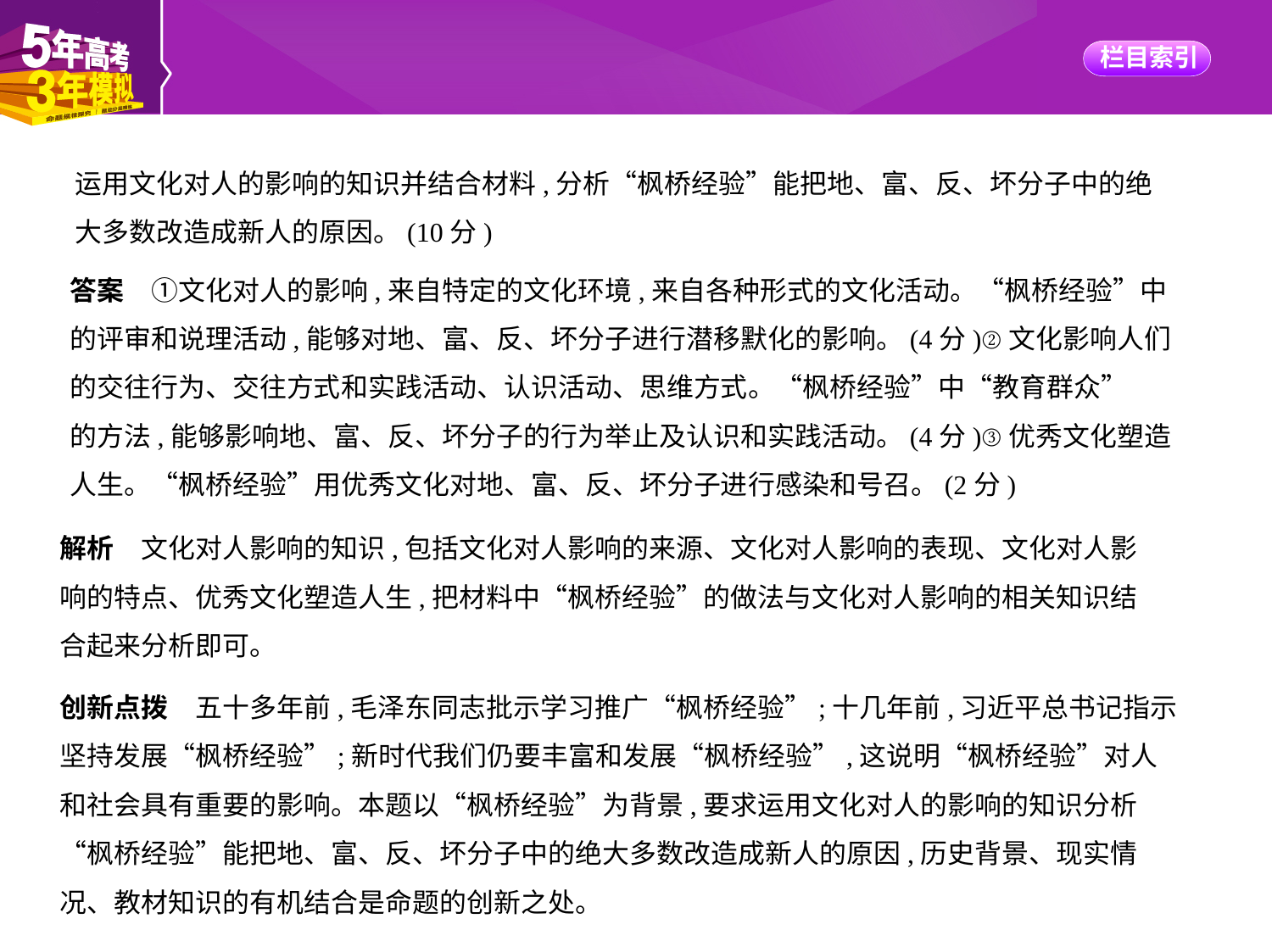

运用文化对人的影响的知识并结合材料,分析“枫桥经验”能把地、富、反、坏分子中的绝
大多数改造成新人的原因。(10分)
答案　①文化对人的影响,来自特定的文化环境,来自各种形式的文化活动。“枫桥经验”中
的评审和说理活动,能够对地、富、反、坏分子进行潜移默化的影响。(4分)②文化影响人们
的交往行为、交往方式和实践活动、认识活动、思维方式。“枫桥经验”中“教育群众”
的方法,能够影响地、富、反、坏分子的行为举止及认识和实践活动。(4分)③优秀文化塑造
人生。“枫桥经验”用优秀文化对地、富、反、坏分子进行感染和号召。(2分)
解析　文化对人影响的知识,包括文化对人影响的来源、文化对人影响的表现、文化对人影
响的特点、优秀文化塑造人生,把材料中“枫桥经验”的做法与文化对人影响的相关知识结
合起来分析即可。
创新点拨　五十多年前,毛泽东同志批示学习推广“枫桥经验”;十几年前,习近平总书记指示
坚持发展“枫桥经验”;新时代我们仍要丰富和发展“枫桥经验”,这说明“枫桥经验”对人
和社会具有重要的影响。本题以“枫桥经验”为背景,要求运用文化对人的影响的知识分析
“枫桥经验”能把地、富、反、坏分子中的绝大多数改造成新人的原因,历史背景、现实情
况、教材知识的有机结合是命题的创新之处。